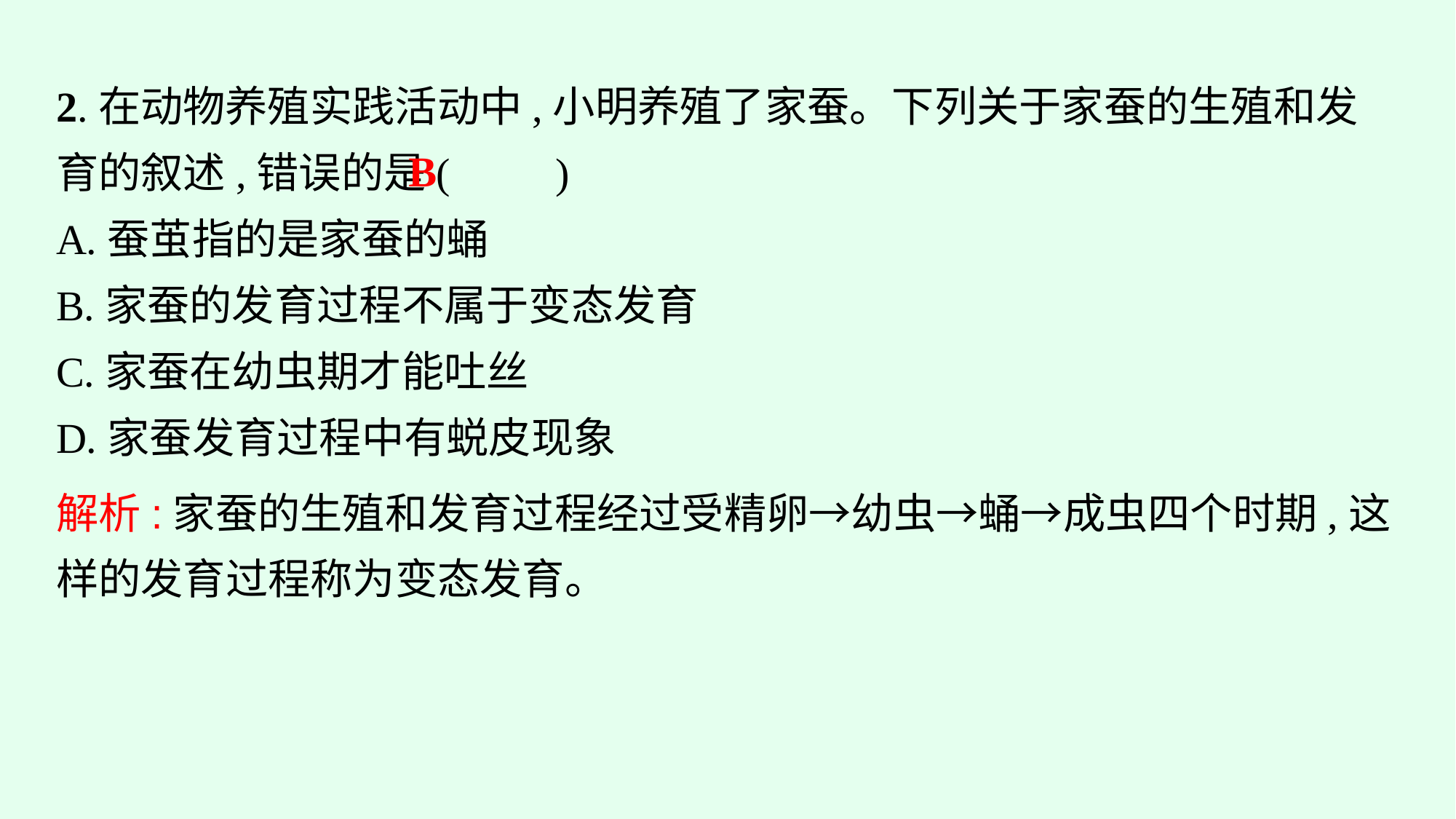

2.在动物养殖实践活动中,小明养殖了家蚕。下列关于家蚕的生殖和发育的叙述,错误的是(　　)
A.蚕茧指的是家蚕的蛹
B.家蚕的发育过程不属于变态发育
C.家蚕在幼虫期才能吐丝
D.家蚕发育过程中有蜕皮现象
B
解析:家蚕的生殖和发育过程经过受精卵→幼虫→蛹→成虫四个时期,这样的发育过程称为变态发育。